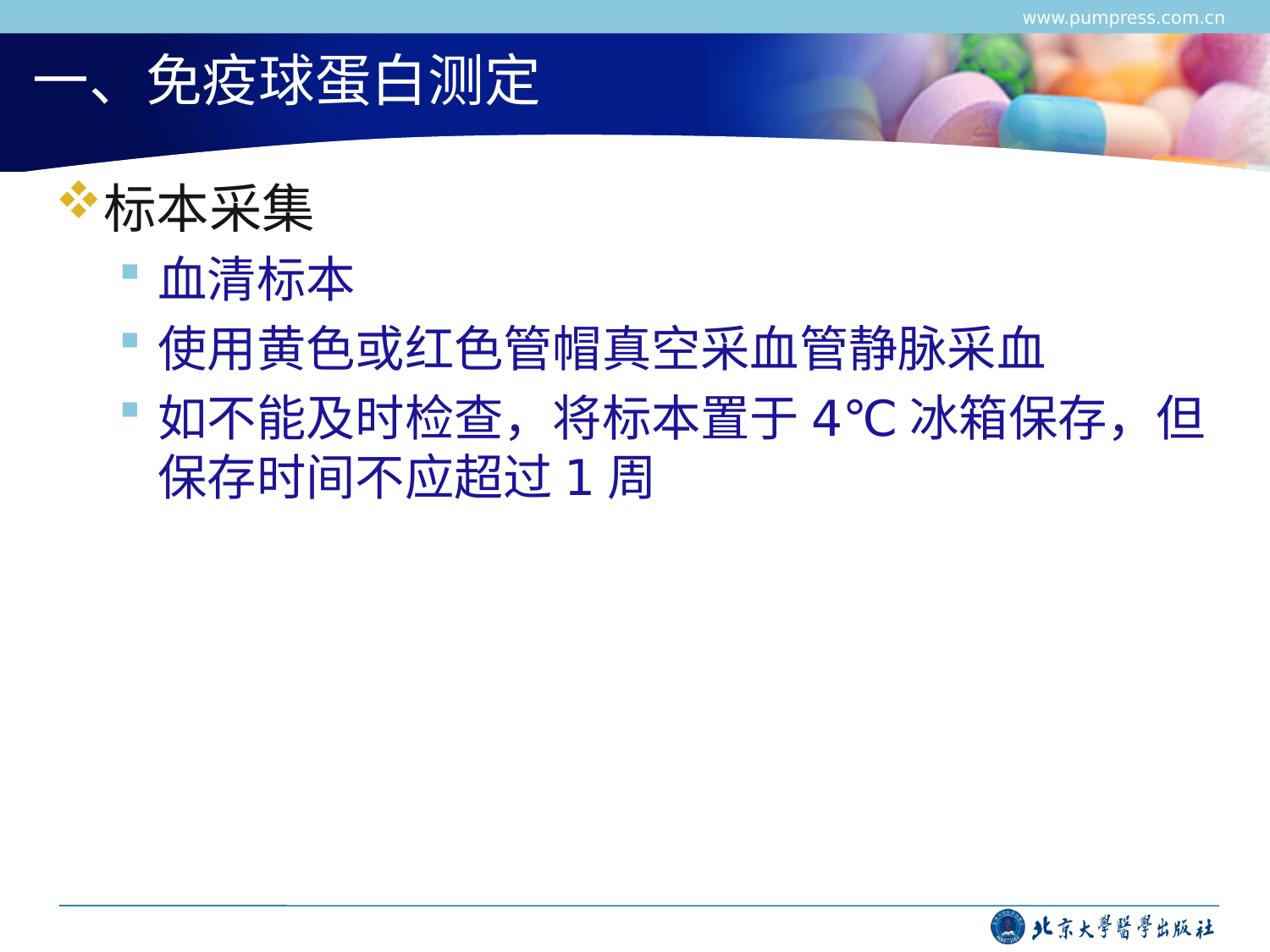

www.pumpress.com.cn
# 一、免疫球蛋白测定
标本采集
血清标本
使用黄色或红色管帽真空采血管静脉采血
如不能及时检查，将标本置于4℃冰箱保存，但保存时间不应超过1周